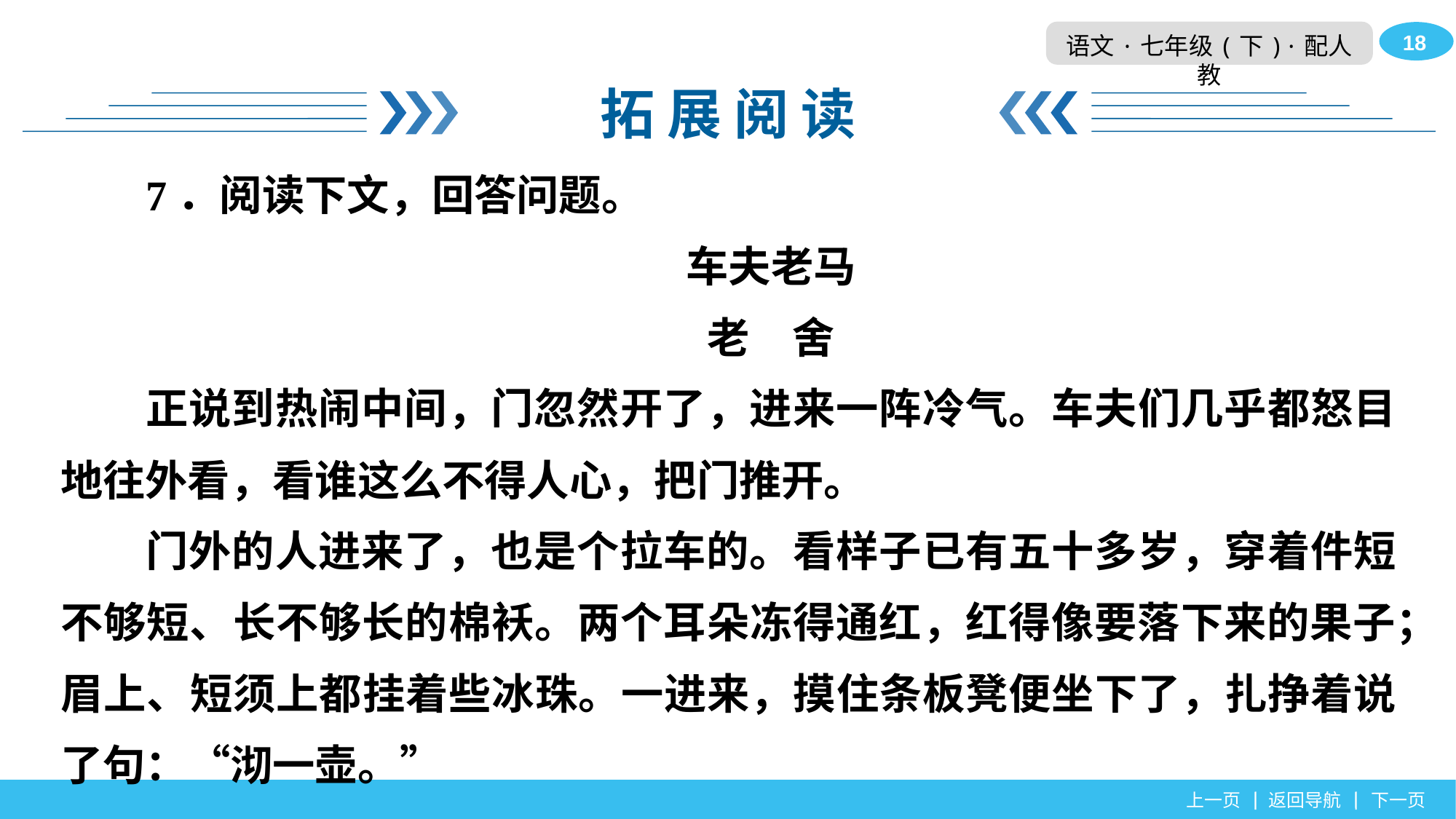

拓 展 阅 读

7．阅读下文，回答问题。
车夫老马
老　舍
正说到热闹中间，门忽然开了，进来一阵冷气。车夫们几乎都怒目地往外看，看谁这么不得人心，把门推开。
门外的人进来了，也是个拉车的。看样子已有五十多岁，穿着件短不够短、长不够长的棉袄。两个耳朵冻得通红，红得像要落下来的果子；眉上、短须上都挂着些冰珠。一进来，摸住条板凳便坐下了，扎挣着说了句：“沏一壶。”